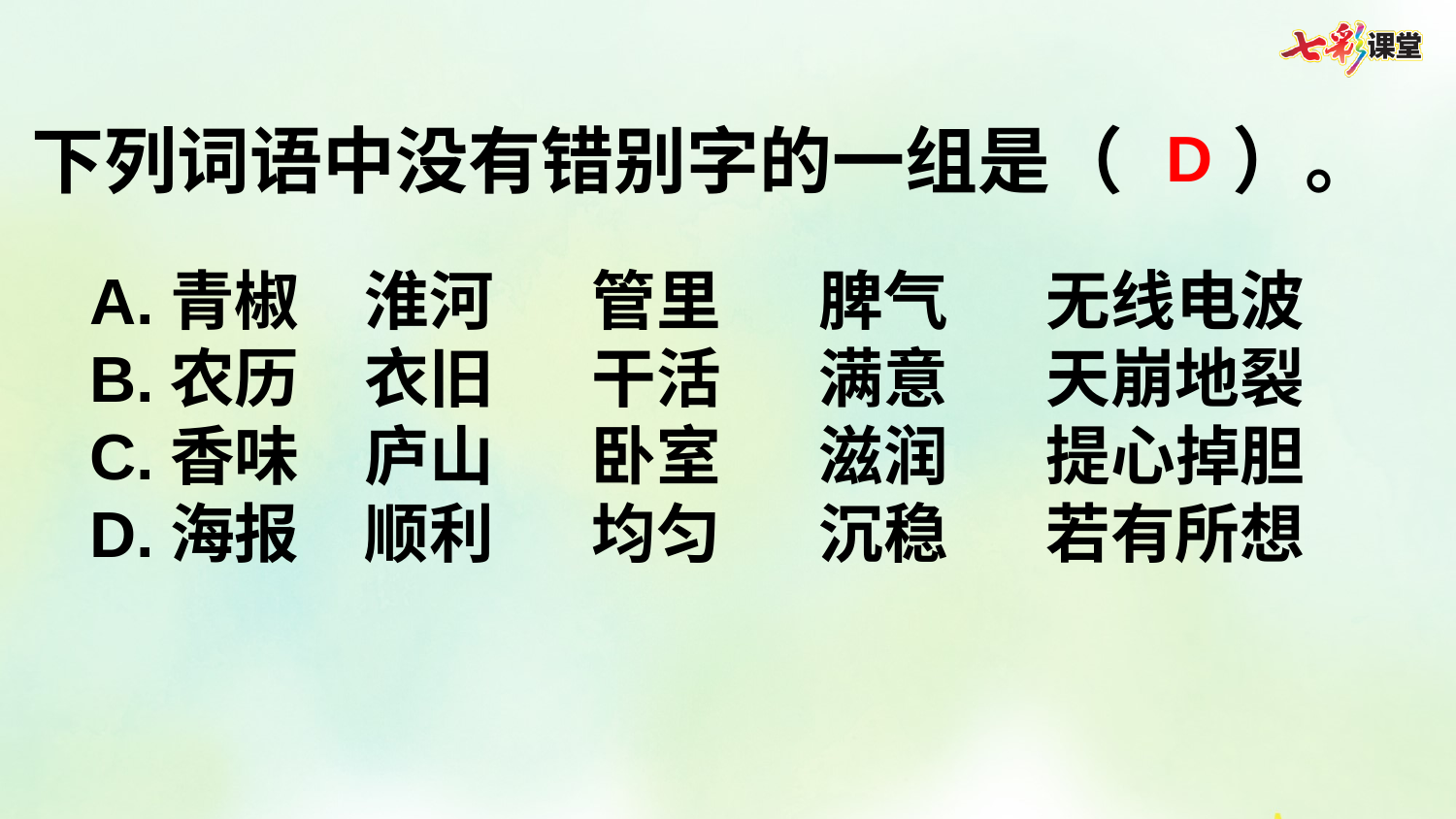

下列词语中没有错别字的一组是（   ）。
D
A.青椒  淮河   管里   脾气   无线电波
B.农历  衣旧   干活   满意   天崩地裂
C.香味  庐山   卧室   滋润   提心掉胆
D.海报  顺利   均匀   沉稳   若有所想